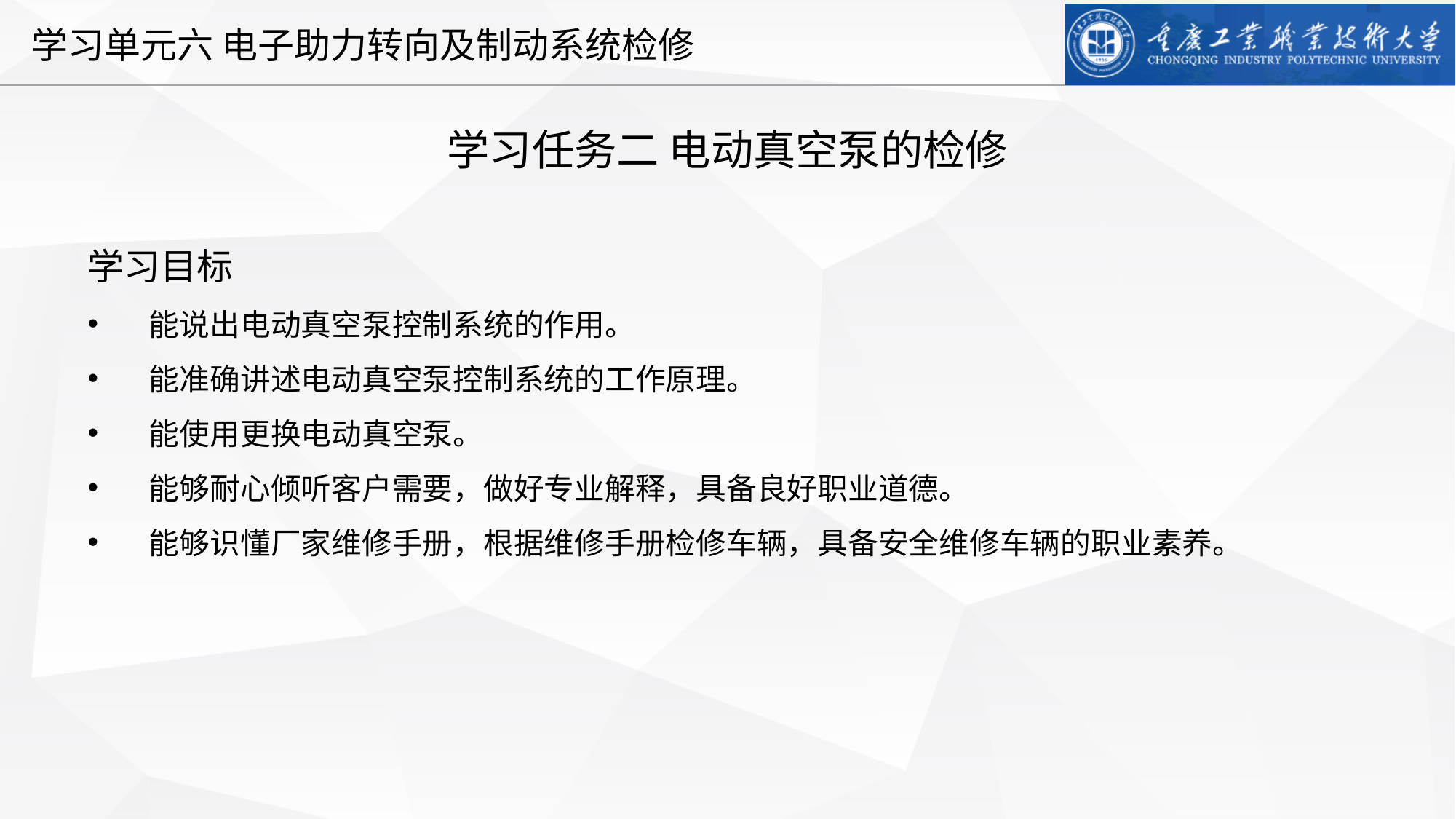

学习任务二 电动真空泵的检修
学习目标
能说出电动真空泵控制系统的作用。
能准确讲述电动真空泵控制系统的工作原理。
能使用更换电动真空泵。
能够耐心倾听客户需要，做好专业解释，具备良好职业道德。
能够识懂厂家维修手册，根据维修手册检修车辆，具备安全维修车辆的职业素养。